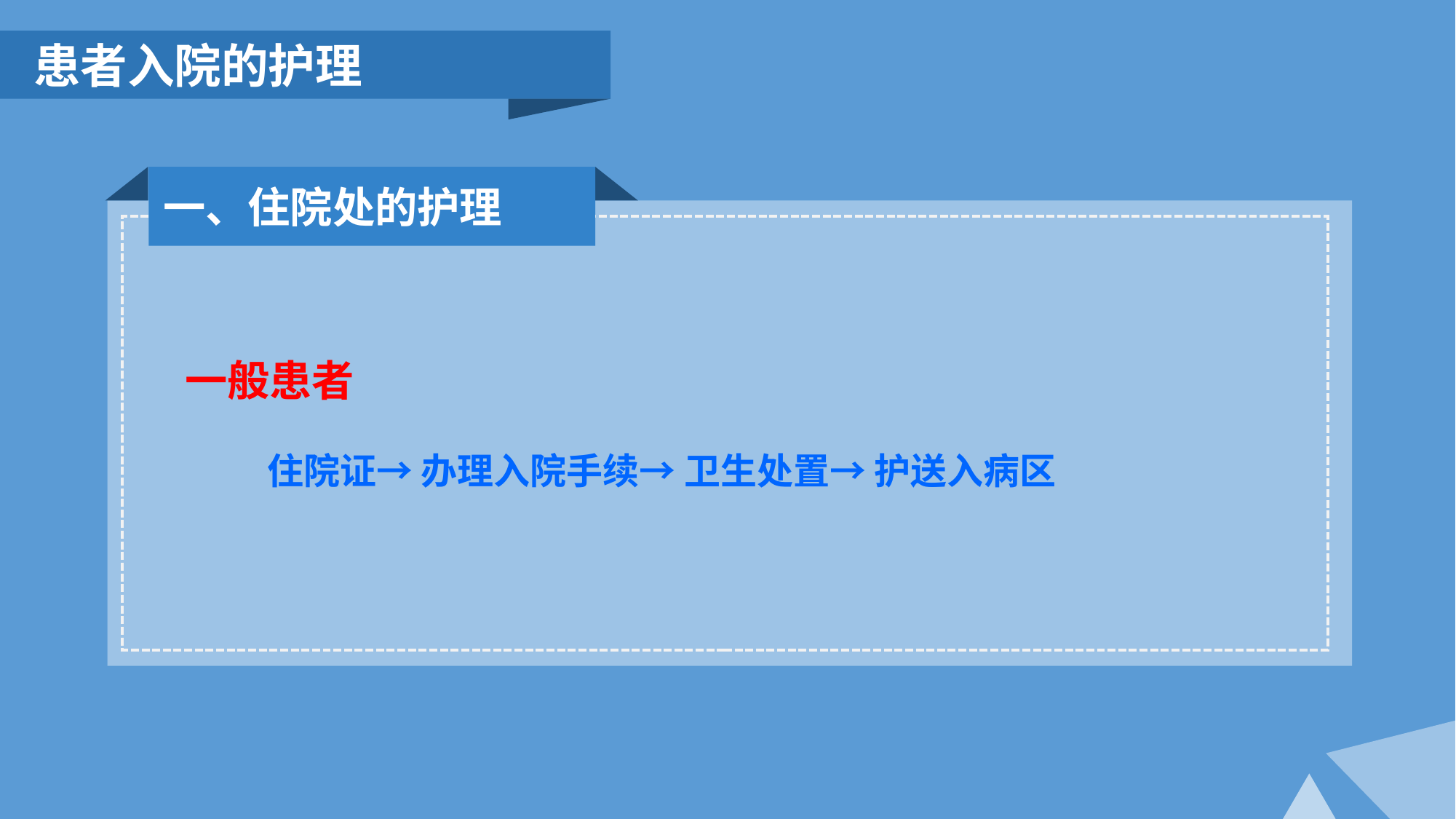

患者入院的护理

一、住院处的护理

一般患者
         住院证→ 办理入院手续→ 卫生处置→ 护送入病区